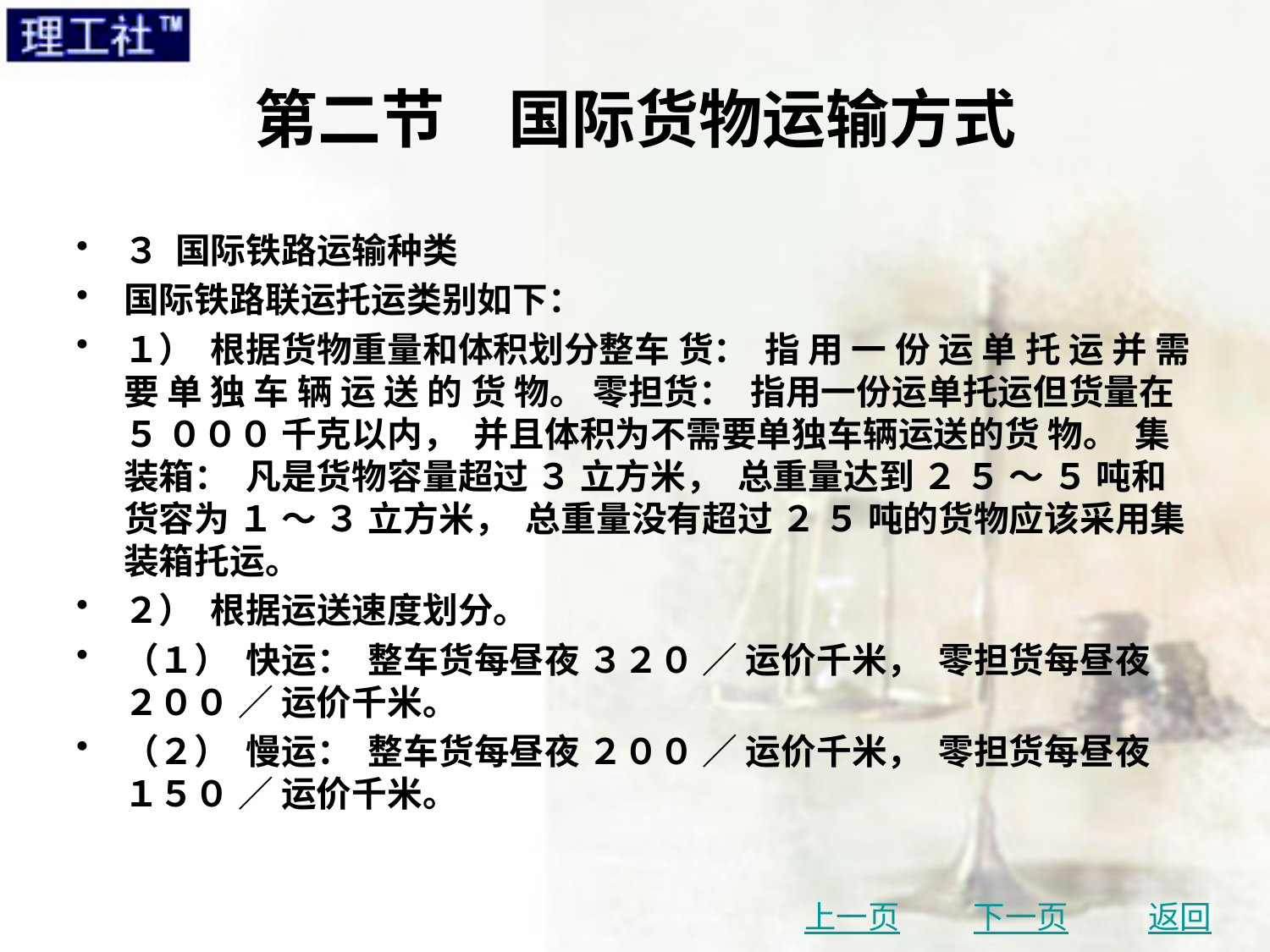

# 第二节　国际货物运输方式
３  国际铁路运输种类
国际铁路联运托运类别如下：
１）  根据货物重量和体积划分整车 货：  指 用 一 份 运 单 托 运 并 需 要 单 独 车 辆 运 送 的 货 物。 零担货：  指用一份运单托运但货量在 ５ ０００ 千克以内，  并且体积为不需要单独车辆运送的货 物。  集装箱：  凡是货物容量超过 ３ 立方米，  总重量达到 ２ ５ ～ ５ 吨和货容为 １ ～ ３ 立方米，  总重量没有超过 ２ ５ 吨的货物应该采用集装箱托运。
２）  根据运送速度划分。
（１）  快运：  整车货每昼夜 ３２０ ／ 运价千米，  零担货每昼夜 ２００ ／ 运价千米。
（２）  慢运：  整车货每昼夜 ２００ ／ 运价千米，  零担货每昼夜 １５０ ／ 运价千米。

上一页
下一页
返回